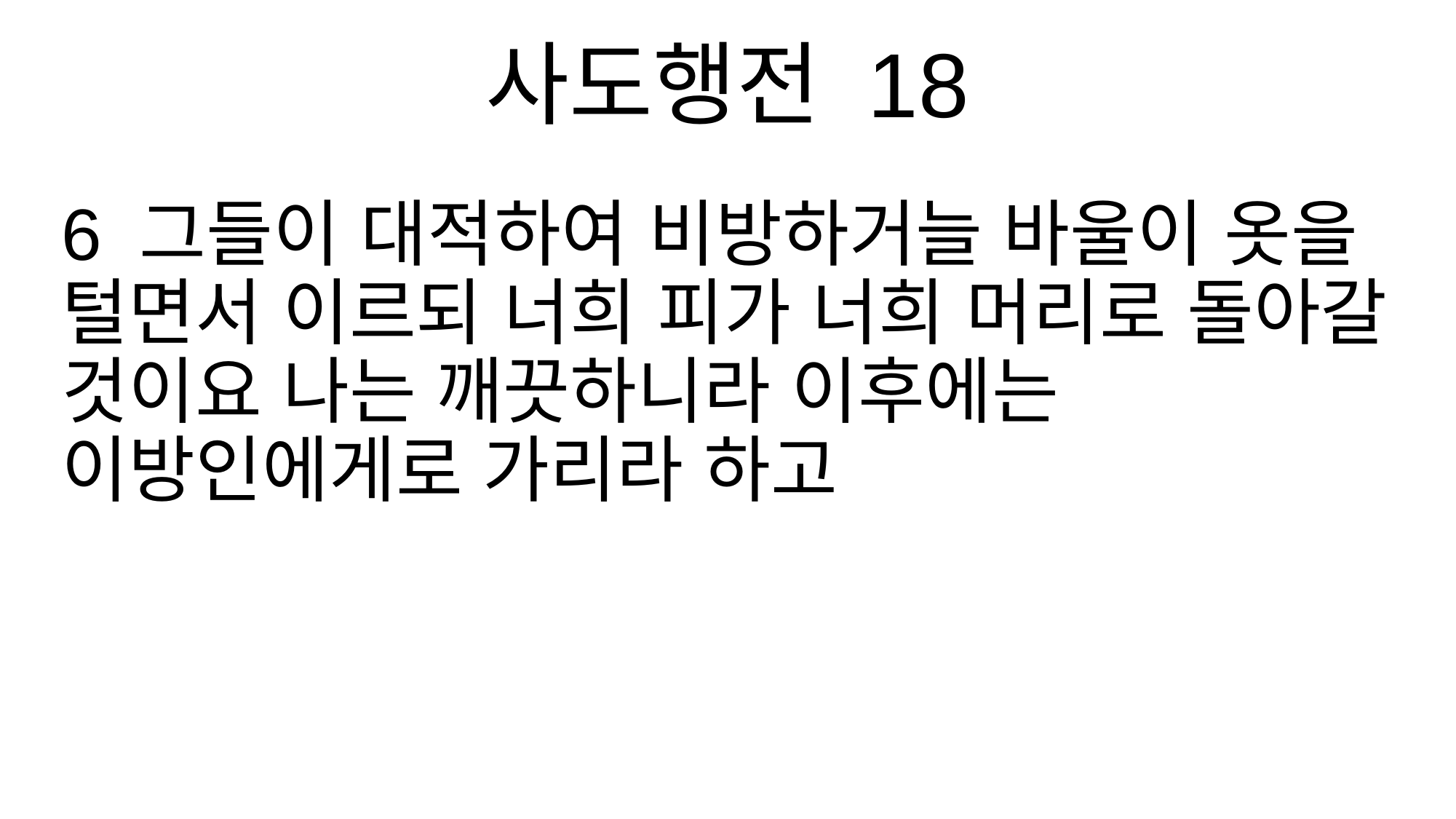

사도행전 18
6 그들이 대적하여 비방하거늘 바울이 옷을 털면서 이르되 너희 피가 너희 머리로 돌아갈 것이요 나는 깨끗하니라 이후에는 이방인에게로 가리라 하고